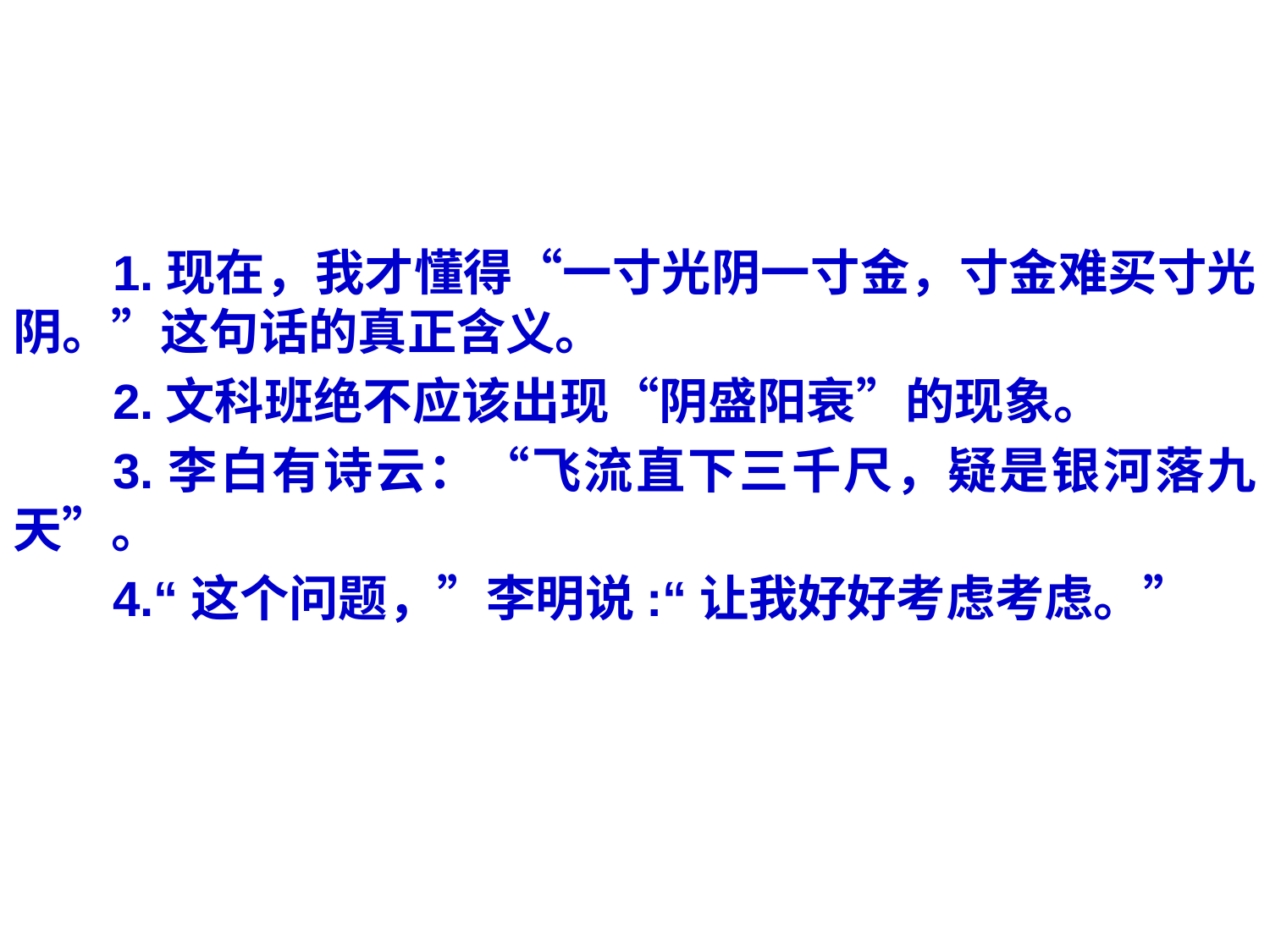

1.现在，我才懂得“一寸光阴一寸金，寸金难买寸光阴。”这句话的真正含义。
2.文科班绝不应该出现“阴盛阳衰”的现象。
3.李白有诗云：“飞流直下三千尺，疑是银河落九天”。
4.“这个问题，”李明说:“让我好好考虑考虑。”